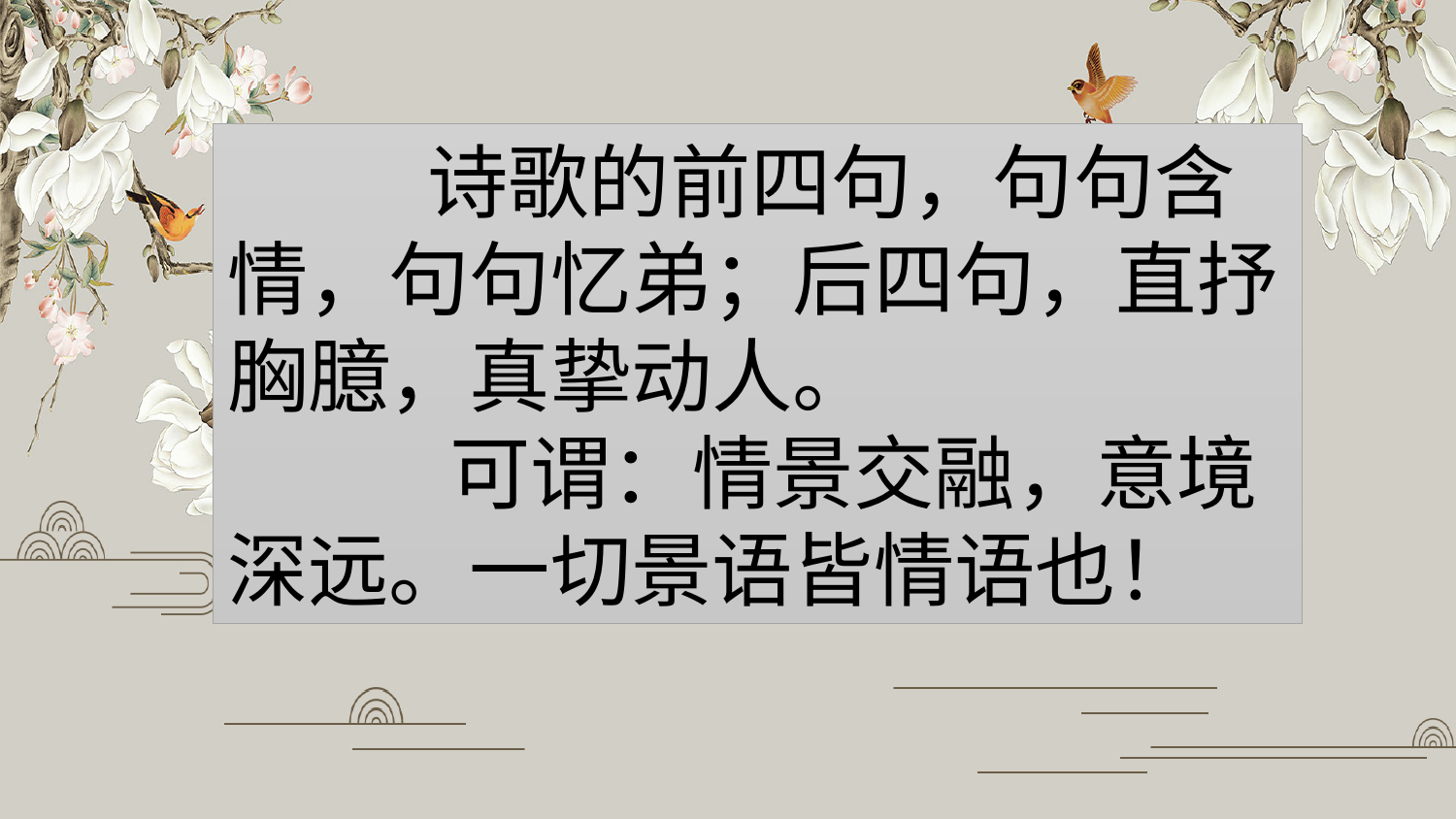

诗歌的前四句，句句含情，句句忆弟；后四句，直抒胸臆，真挚动人。
         可谓：情景交融，意境深远。一切景语皆情语也！